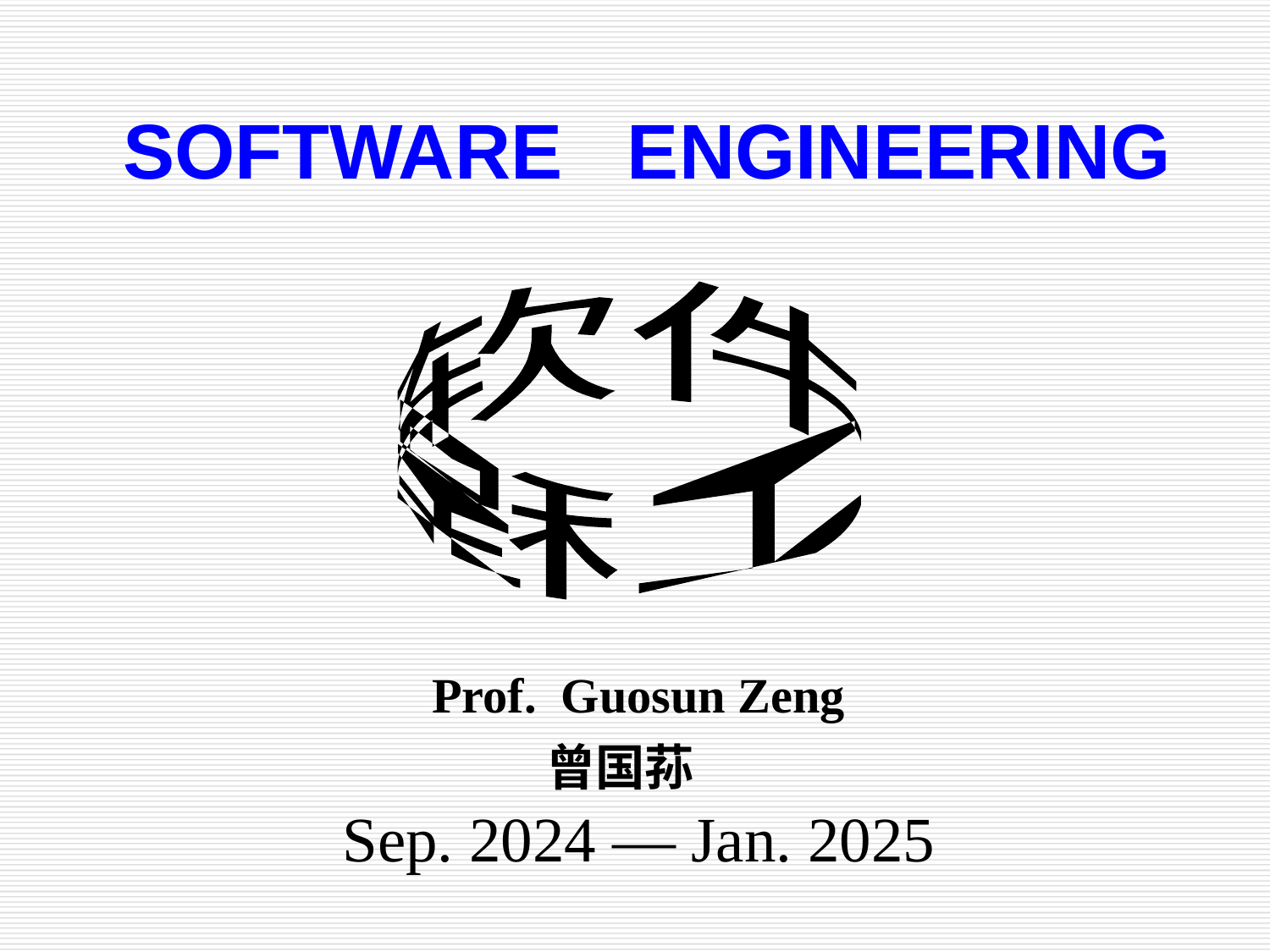

SOFTWARE   ENGINEERING
软件工程
Prof.  Guosun Zeng
曾国荪
Sep. 2024 — Jan. 2025